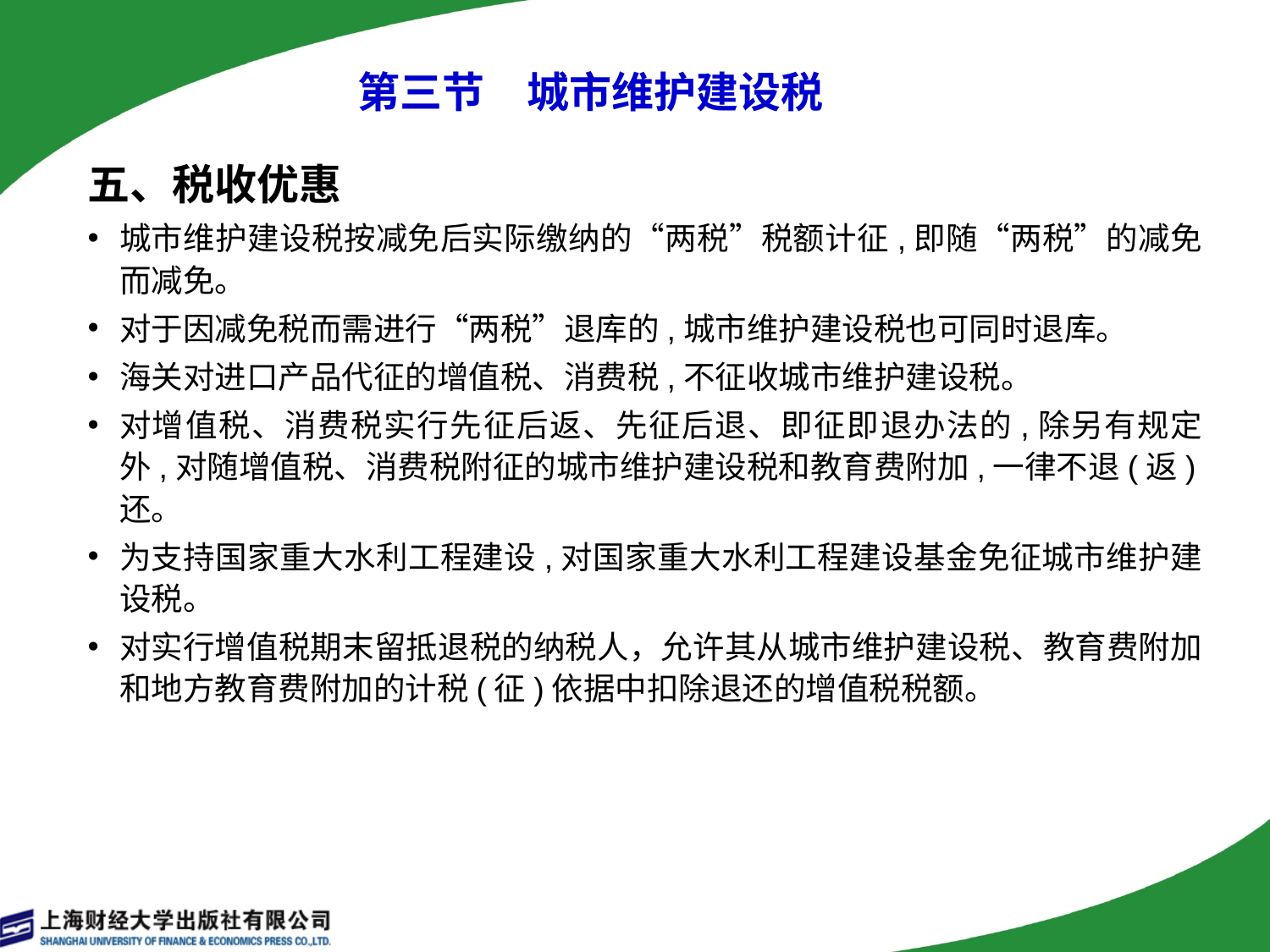

# 第三节　城市维护建设税
五、税收优惠
城市维护建设税按减免后实际缴纳的“两税”税额计征,即随“两税”的减免而减免。
对于因减免税而需进行“两税”退库的,城市维护建设税也可同时退库。
海关对进口产品代征的增值税、消费税,不征收城市维护建设税。
对增值税、消费税实行先征后返、先征后退、即征即退办法的,除另有规定外,对随增值税、消费税附征的城市维护建设税和教育费附加,一律不退(返)还。
为支持国家重大水利工程建设,对国家重大水利工程建设基金免征城市维护建设税。
对实行增值税期末留抵退税的纳税人，允许其从城市维护建设税、教育费附加和地方教育费附加的计税(征)依据中扣除退还的增值税税额。